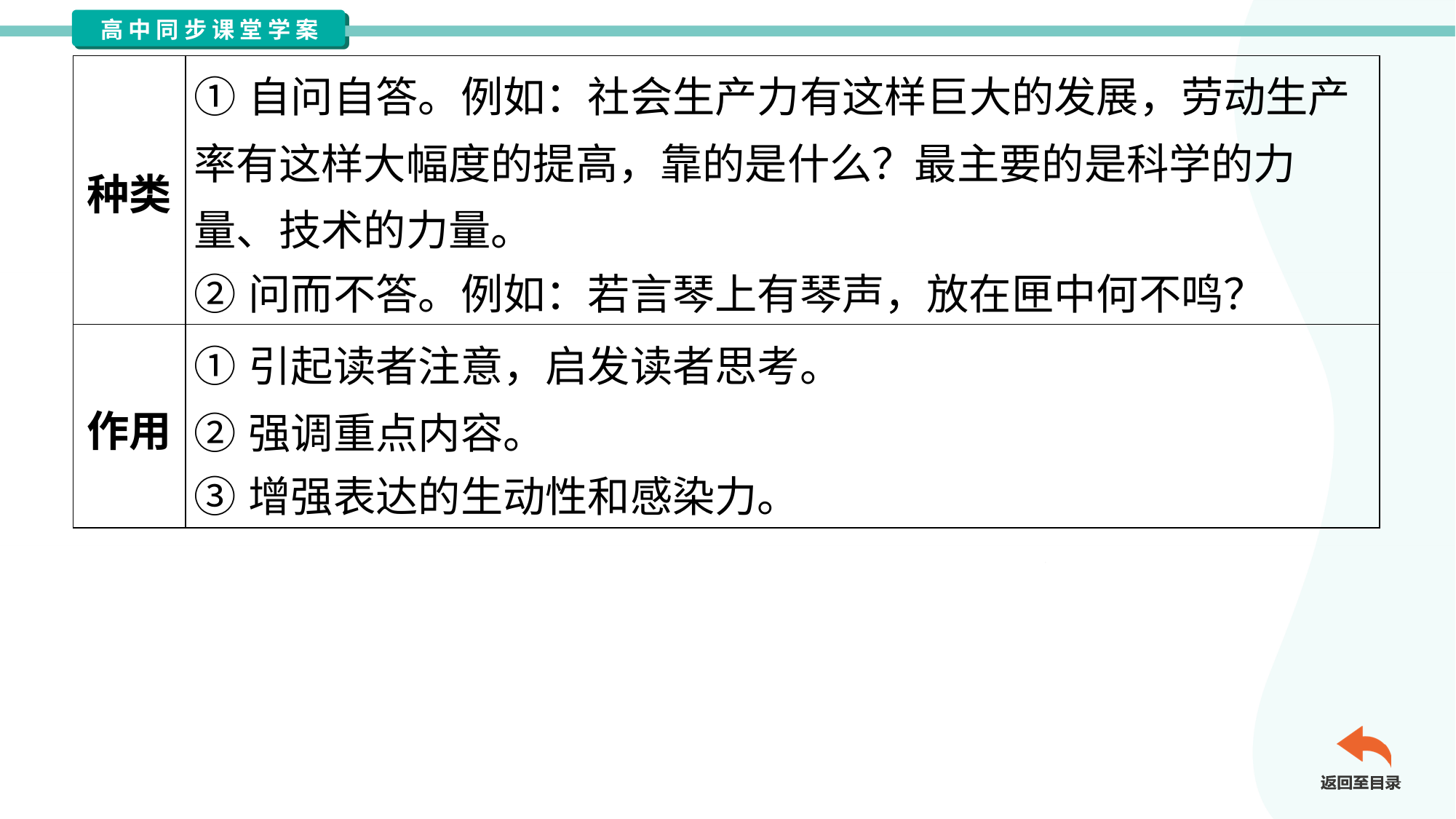

| 种类 | ①自问自答。例如：社会生产力有这样巨大的发展，劳动生产 率有这样大幅度的提高，靠的是什么？最主要的是科学的力 量、技术的力量。 ②问而不答。例如：若言琴上有琴声，放在匣中何不鸣？ |
| --- | --- |
| 作用 | ①引起读者注意，启发读者思考。 ②强调重点内容。 ③增强表达的生动性和感染力。 |